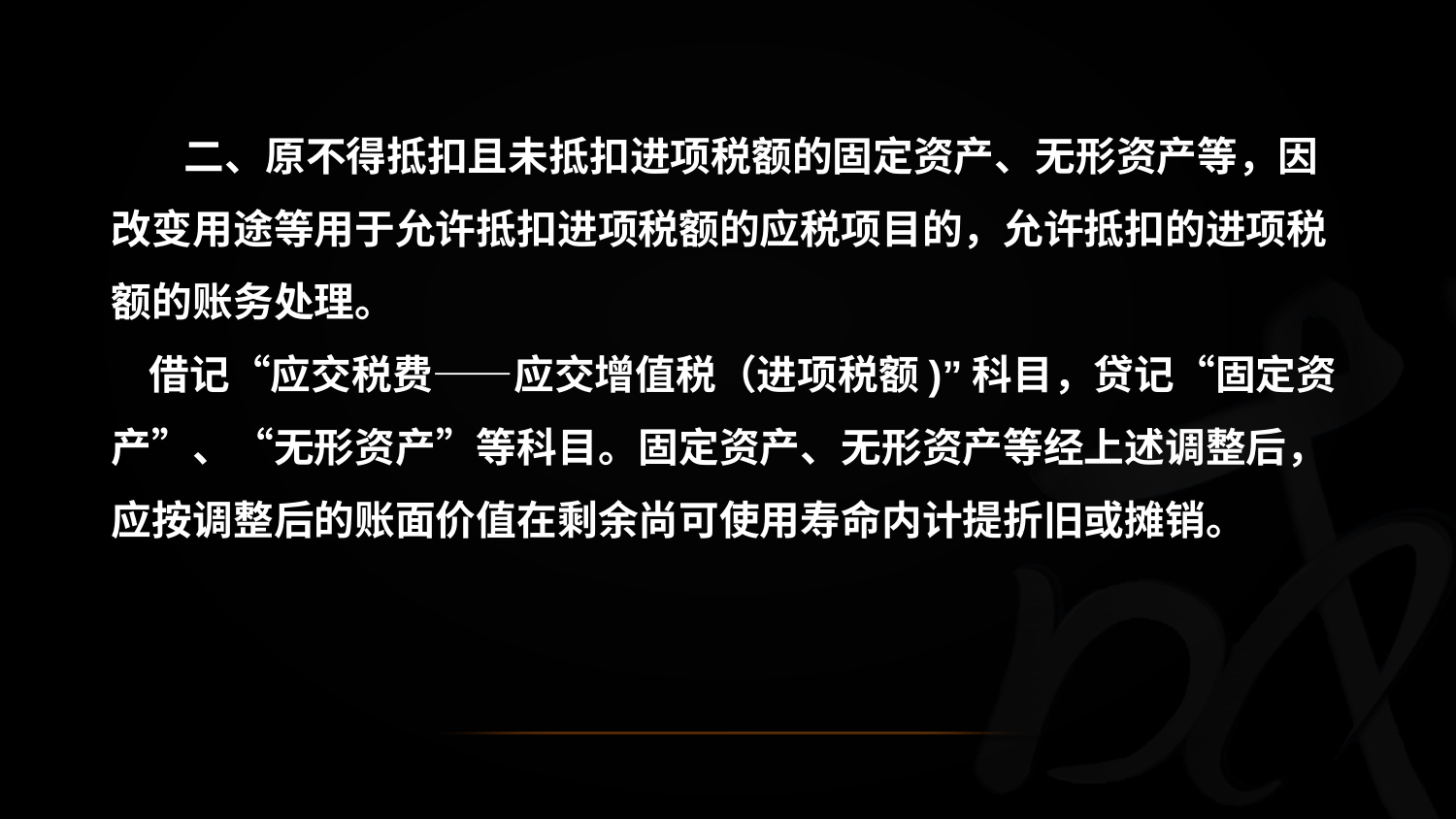

二、原不得抵扣且未抵扣进项税额的固定资产、无形资产等，因改变用途等用于允许抵扣进项税额的应税项目的，允许抵扣的进项税额的账务处理。
   借记“应交税费——应交增值税（进项税额)”科目，贷记“固定资产”、“无形资产”等科目。固定资产、无形资产等经上述调整后，应按调整后的账面价值在剩余尚可使用寿命内计提折旧或摊销。